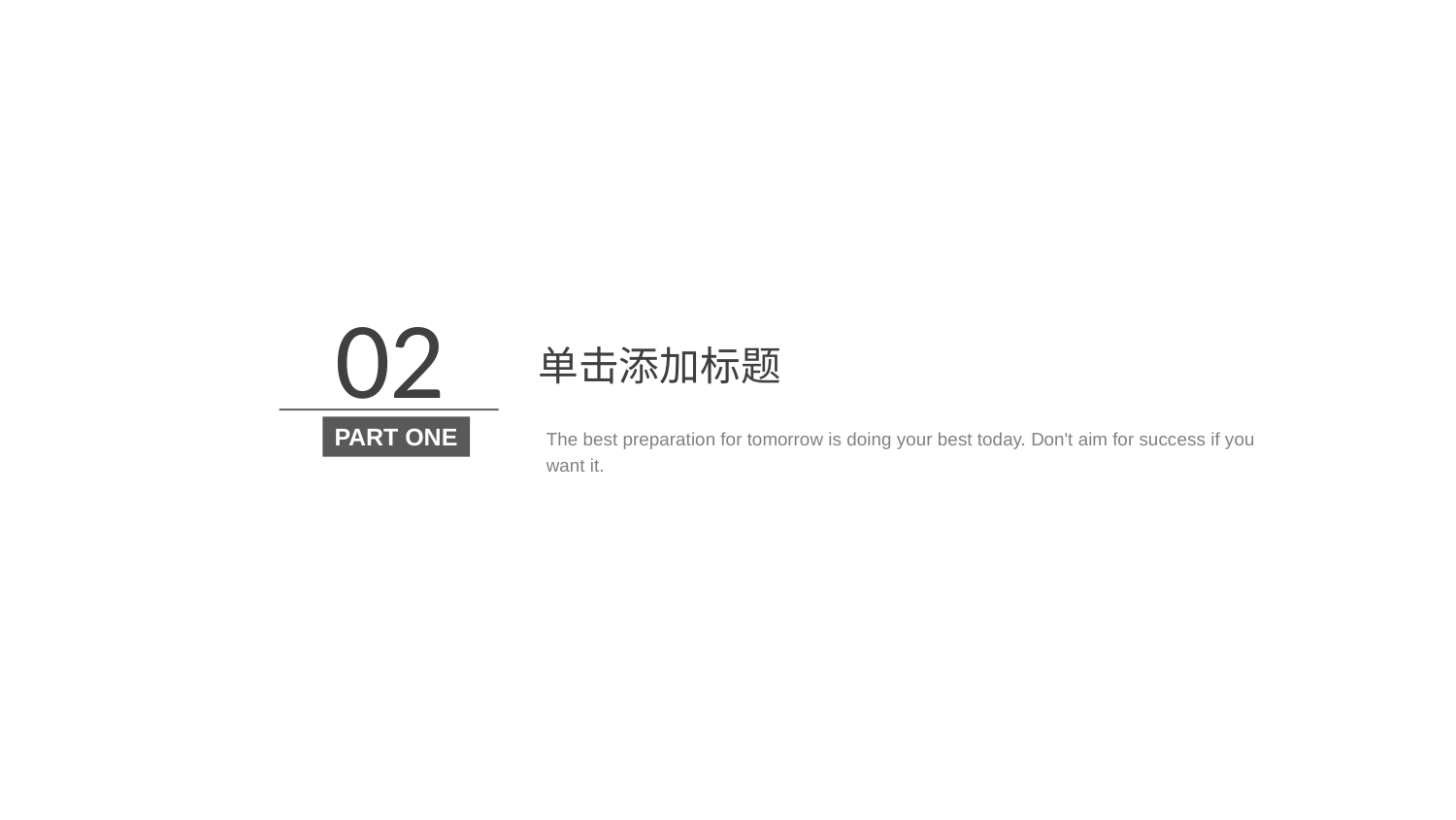

02
单击添加标题
PART ONE
The best preparation for tomorrow is doing your best today. Don't aim for success if you want it.